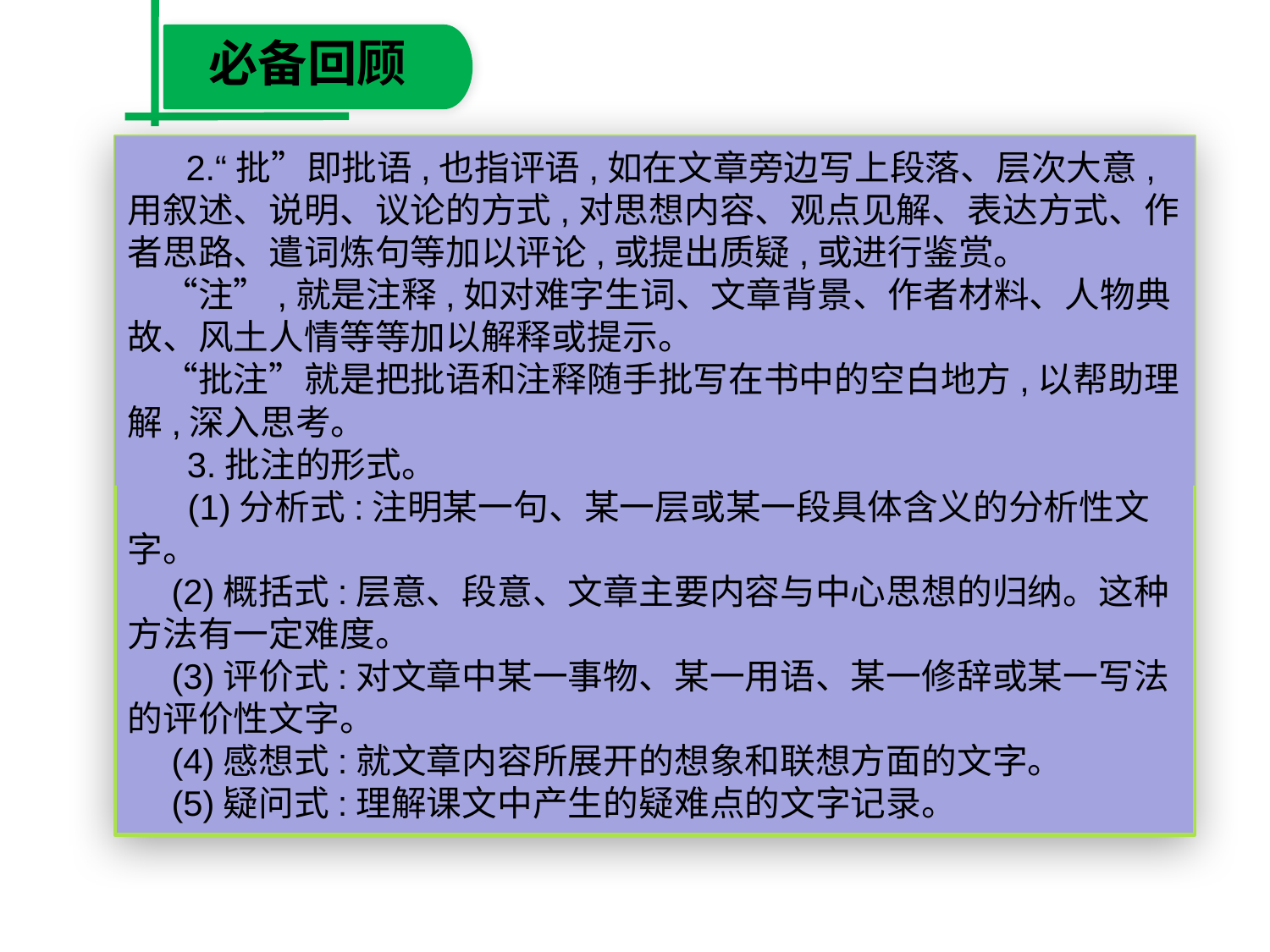

必备回顾

      2.“批”即批语,也指评语,如在文章旁边写上段落、层次大意,用叙述、说明、议论的方式,对思想内容、观点见解、表达方式、作者思路、遣词炼句等加以评论,或提出质疑,或进行鉴赏。
　“注”,就是注释,如对难字生词、文章背景、作者材料、人物典故、风土人情等等加以解释或提示。
　“批注”就是把批语和注释随手批写在书中的空白地方,以帮助理解,深入思考。
　  3.批注的形式。
 　(1)分析式:注明某一句、某一层或某一段具体含义的分析性文字。
　(2)概括式:层意、段意、文章主要内容与中心思想的归纳。这种方法有一定难度。
　(3)评价式:对文章中某一事物、某一用语、某一修辞或某一写法的评价性文字。
　(4)感想式:就文章内容所展开的想象和联想方面的文字。
　(5)疑问式:理解课文中产生的疑难点的文字记录。